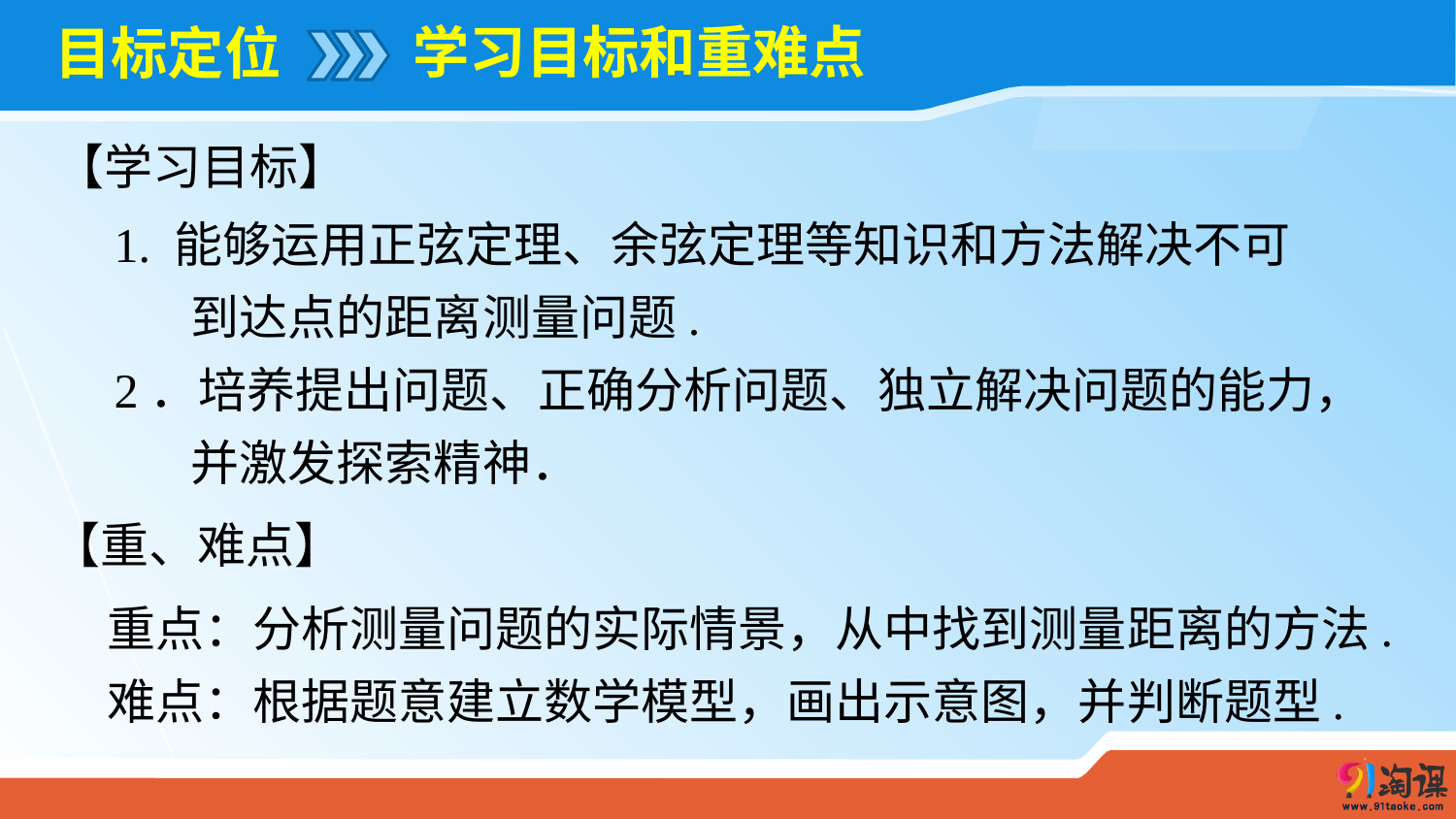

学习目标和重难点
# 目标定位
【学习目标】
1. 能够运用正弦定理、余弦定理等知识和方法解决不可
      到达点的距离测量问题.
2．培养提出问题、正确分析问题、独立解决问题的能力，
      并激发探索精神．

【重、难点】
重点：分析测量问题的实际情景，从中找到测量距离的方法.难点：根据题意建立数学模型，画出示意图，并判断题型.